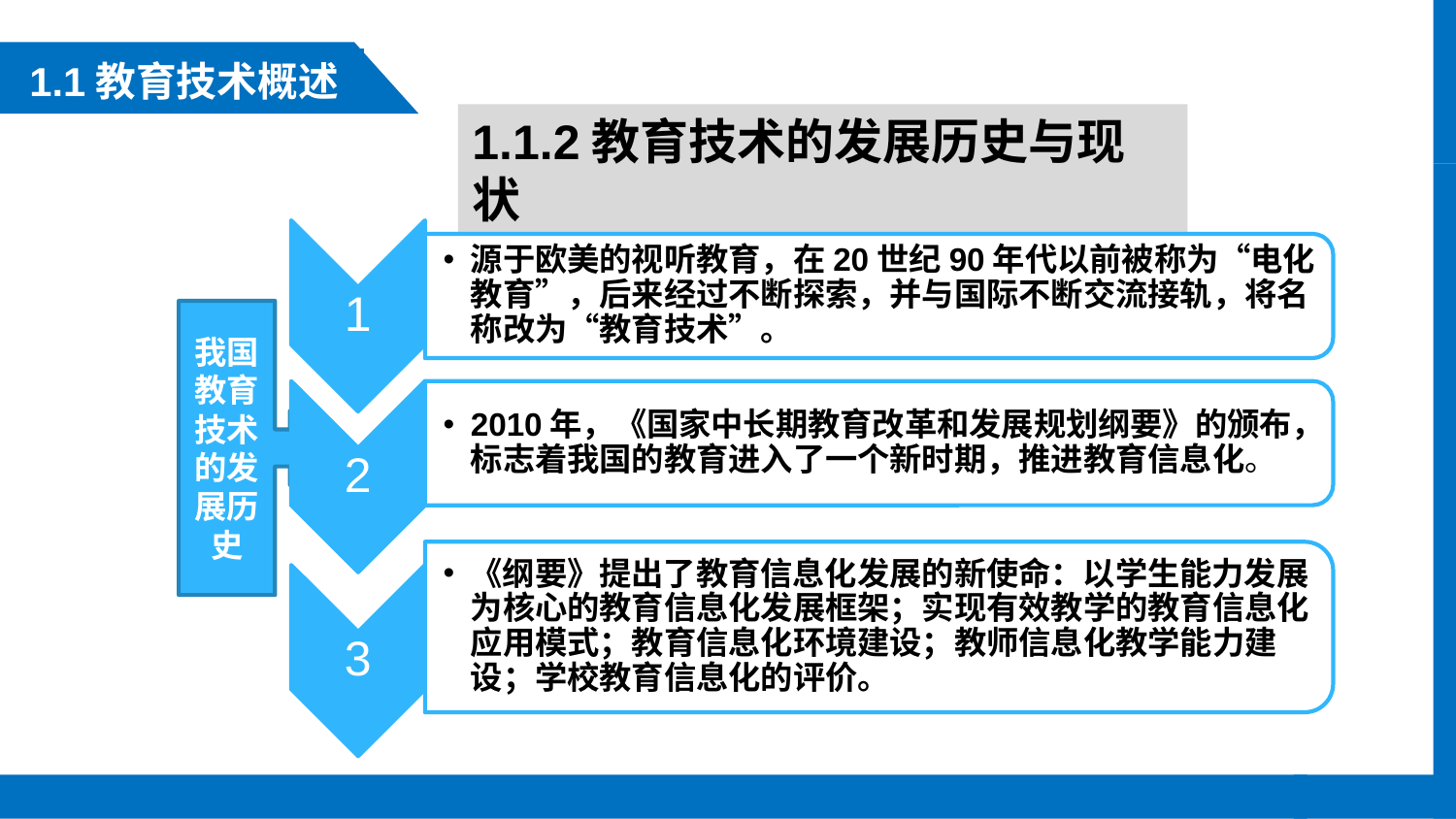

1.1教育技术概述
1.1.2教育技术的发展历史与现状
1
源于欧美的视听教育，在20世纪90年代以前被称为“电化教育”，后来经过不断探索，并与国际不断交流接轨，将名称改为“教育技术”。
2
2010年，《国家中长期教育改革和发展规划纲要》的颁布，标志着我国的教育进入了一个新时期，推进教育信息化。
3
《纲要》提出了教育信息化发展的新使命：以学生能力发展为核心的教育信息化发展框架；实现有效教学的教育信息化应用模式；教育信息化环境建设；教师信息化教学能力建设；学校教育信息化的评价。
我国教育技术的发展历史